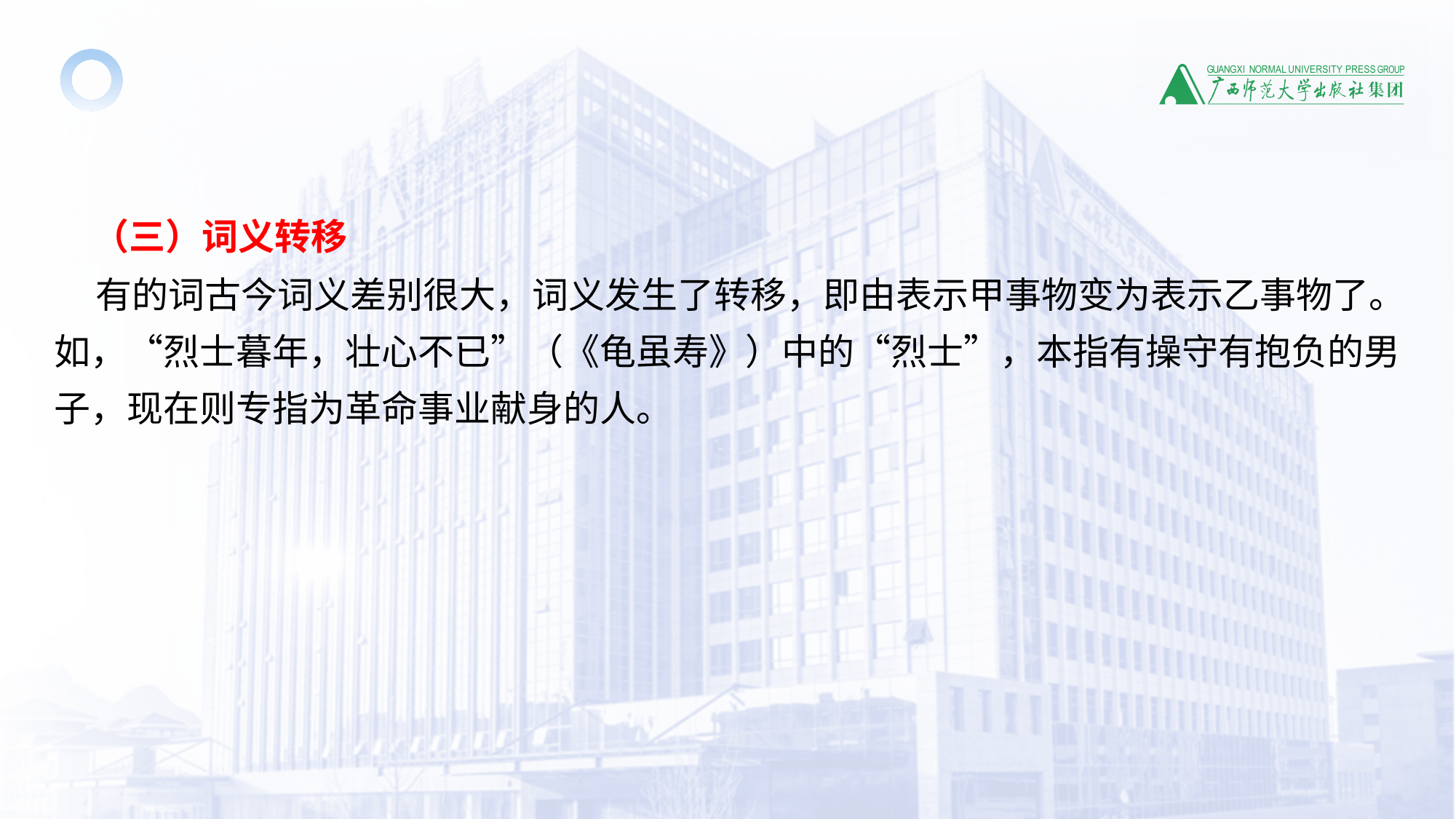

（三）词义转移
    有的词古今词义差别很大，词义发生了转移，即由表示甲事物变为表示乙事物了。如，“烈士暮年，壮心不已”（《龟虽寿》）中的“烈士”，本指有操守有抱负的男子，现在则专指为革命事业献身的人。